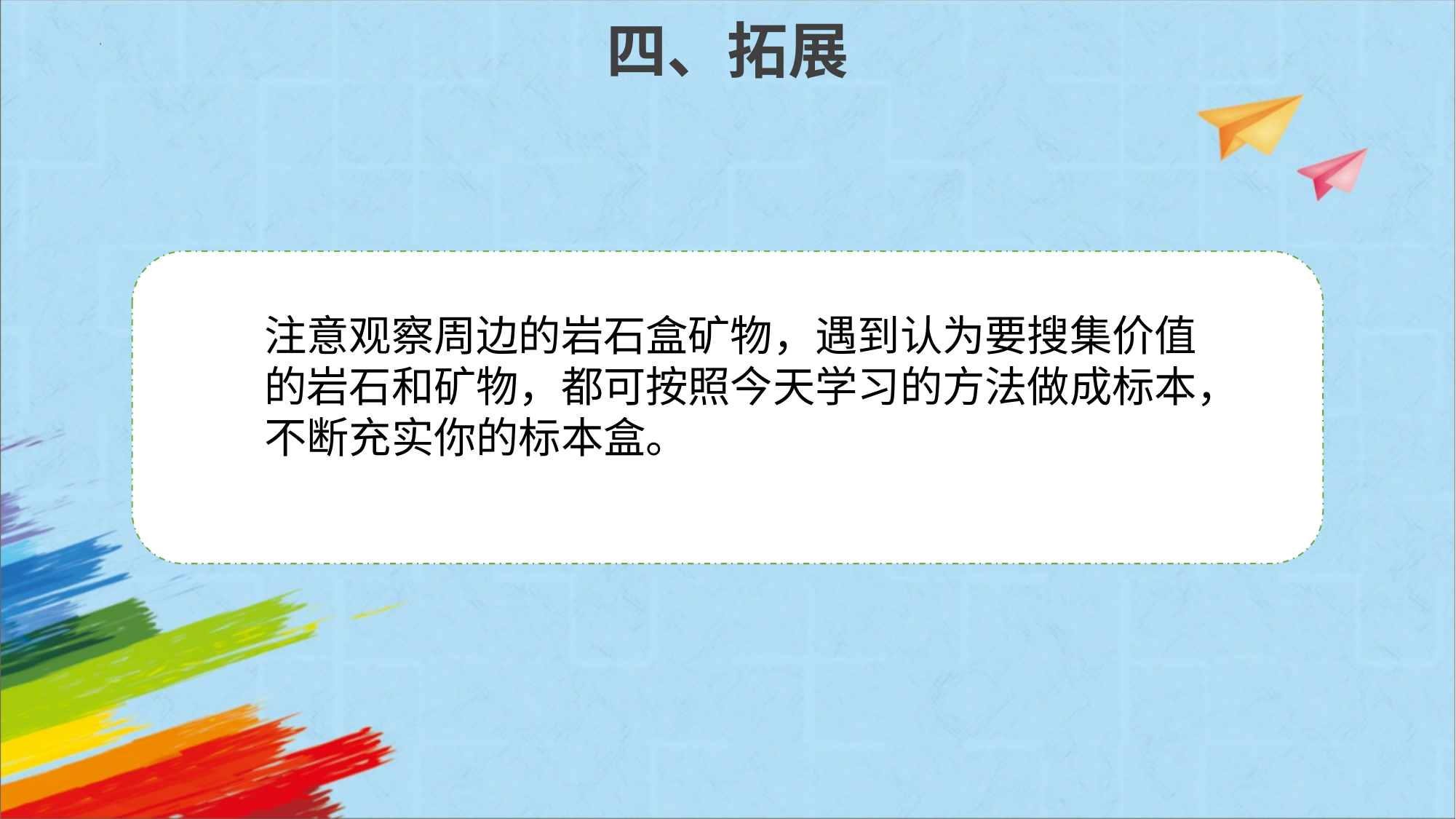

# 四、拓展

注意观察周边的岩石盒矿物，遇到认为要搜集价值的岩石和矿物，都可按照今天学习的方法做成标本，不断充实你的标本盒。